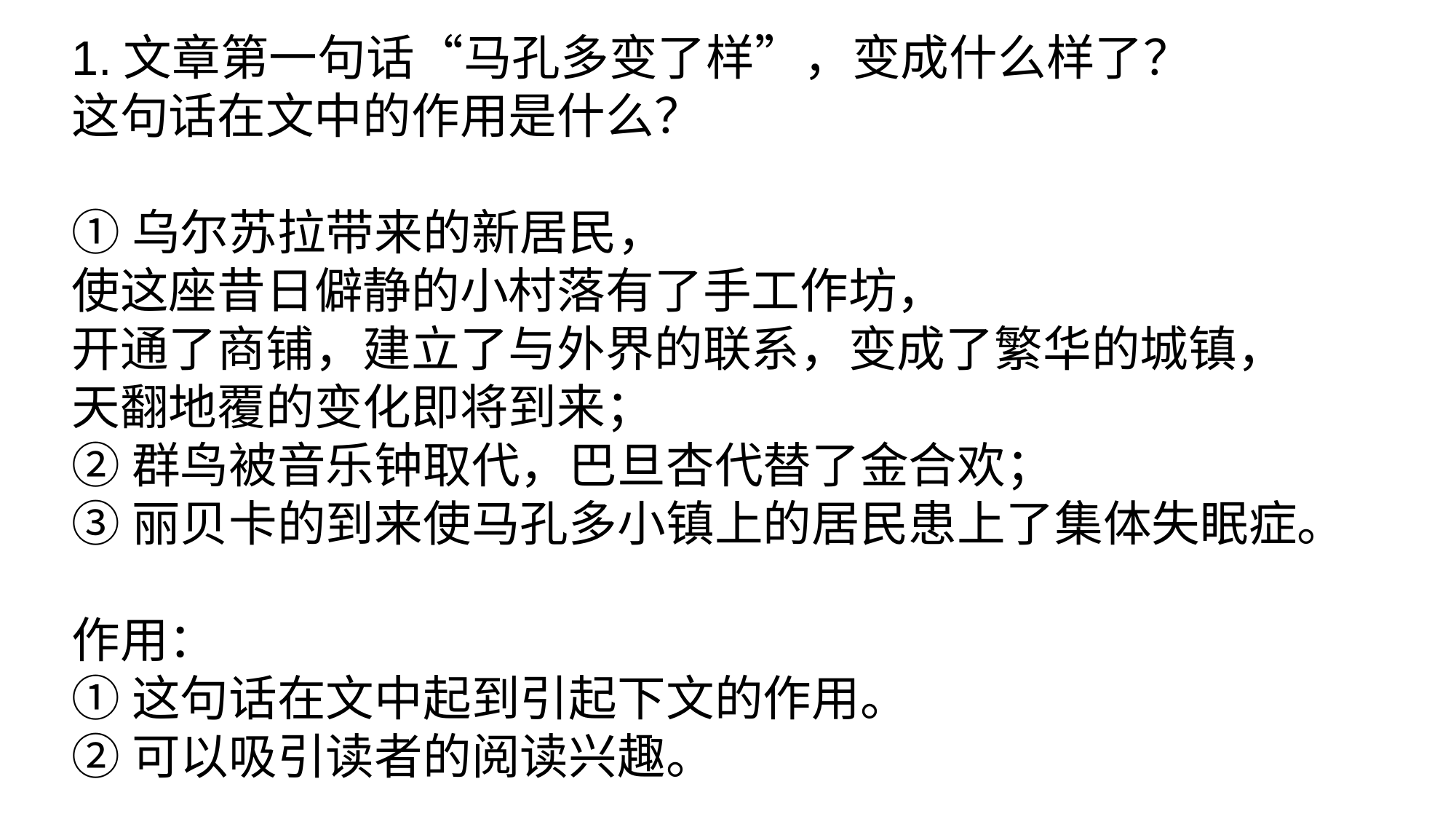

1.文章第一句话“马孔多变了样”，变成什么样了？
这句话在文中的作用是什么？

①乌尔苏拉带来的新居民，
使这座昔日僻静的小村落有了手工作坊，
开通了商铺，建立了与外界的联系，变成了繁华的城镇，
天翻地覆的变化即将到来；
②群鸟被音乐钟取代，巴旦杏代替了金合欢；
③丽贝卡的到来使马孔多小镇上的居民患上了集体失眠症。

作用：
①这句话在文中起到引起下文的作用。
②可以吸引读者的阅读兴趣。